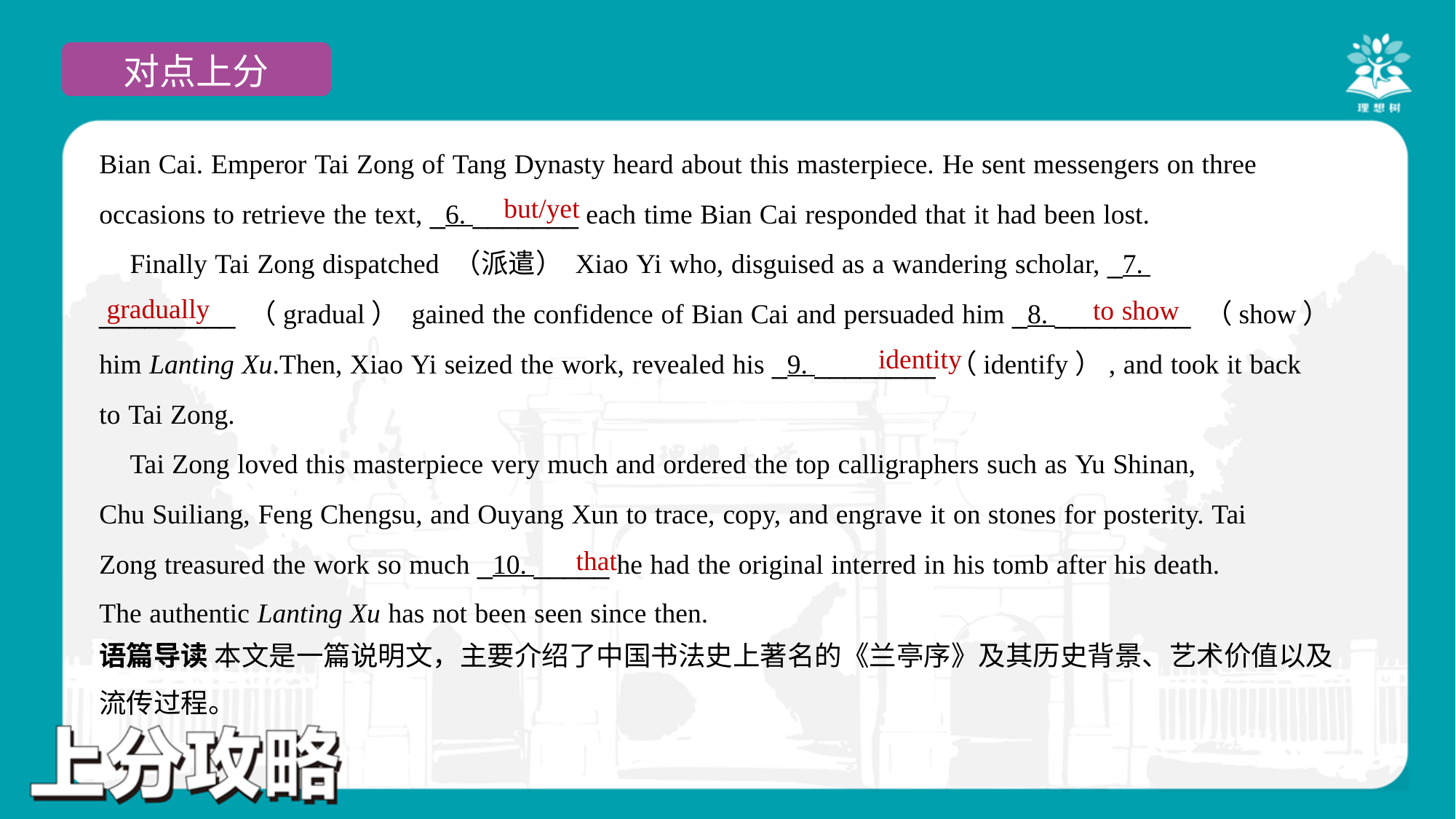

Bian Cai. Emperor Tai Zong of Tang Dynasty heard about this masterpiece. He sent messengers on three
occasions to retrieve the text, _6. _______ each time Bian Cai responded that it had been lost.
    Finally Tai Zong dispatched （派遣） Xiao Yi who, disguised as a wandering scholar, _7.
_________ （gradual） gained the confidence of Bian Cai and persuaded him _8. _________ （show）
him Lanting Xu.Then, Xiao Yi seized the work, revealed his _9. ________ （identify）, and took it back
to Tai Zong.
    Tai Zong loved this masterpiece very much and ordered the top calligraphers such as Yu Shinan,
Chu Suiliang, Feng Chengsu, and Ouyang Xun to trace, copy, and engrave it on stones for posterity. Tai
Zong treasured the work so much _10. _____ he had the original interred in his tomb after his death.
The authentic Lanting Xu has not been seen since then.#1.1.5
but/yet
gradually
to show
identity
that
语篇导读 本文是一篇说明文，主要介绍了中国书法史上著名的《兰亭序》及其历史背景、艺术价值以及
流传过程。